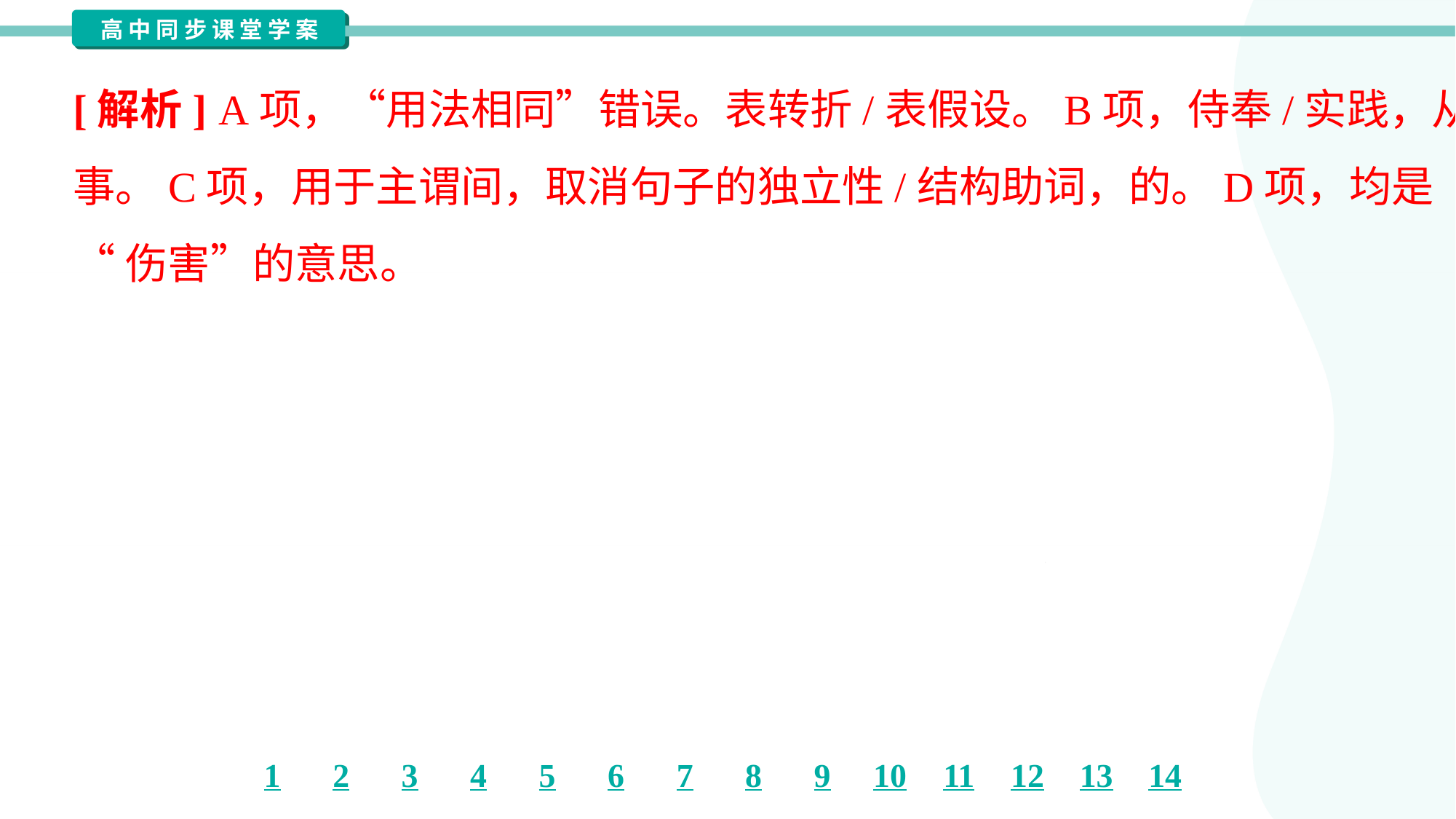

[解析] A项，“用法相同”错误。表转折/表假设。B项，侍奉/实践，从
事。C项，用于主谓间，取消句子的独立性/结构助词，的。D项，均是
“伤害”的意思。